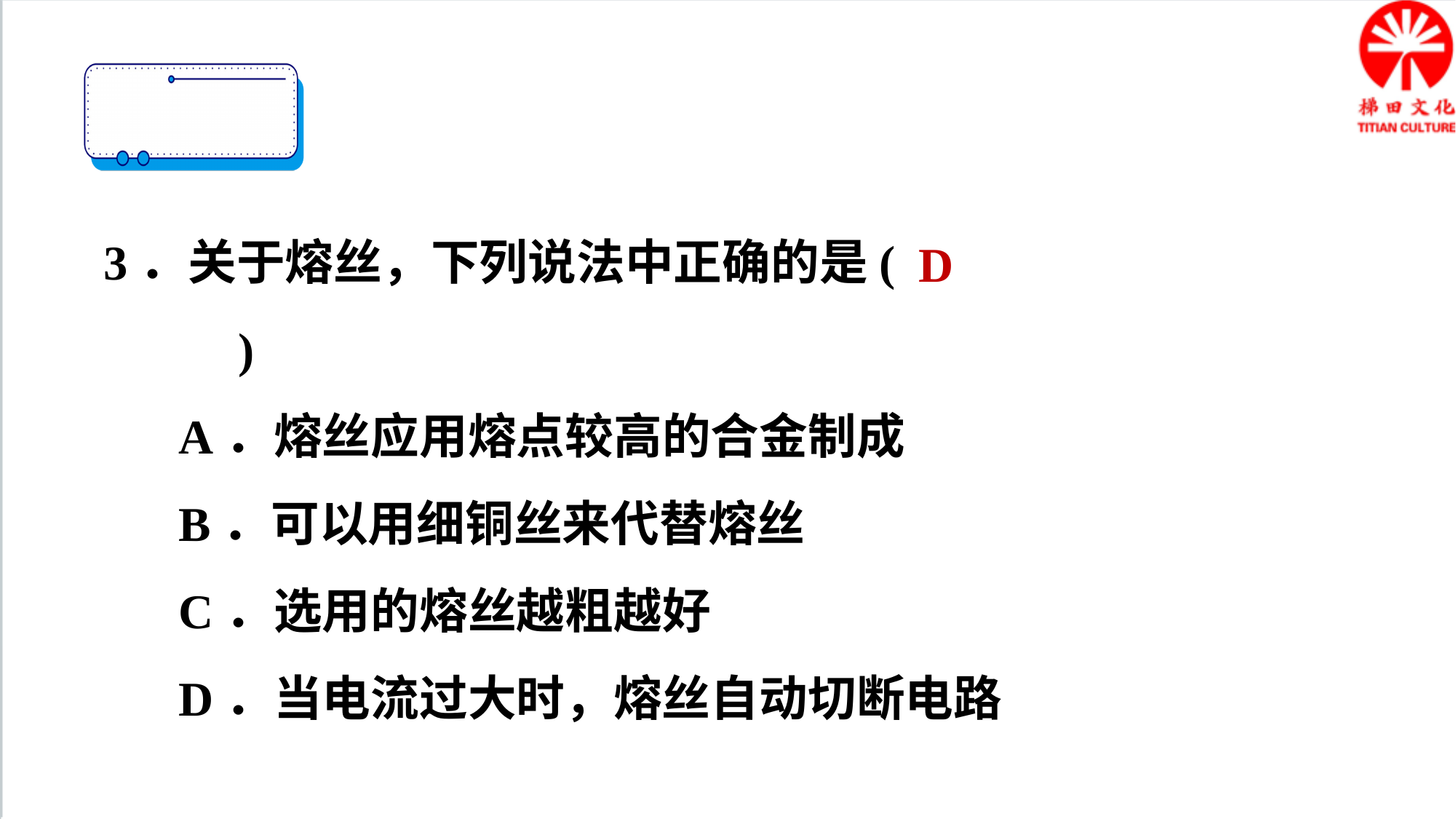

3．关于熔丝，下列说法中正确的是(　　)
A．熔丝应用熔点较高的合金制成
B．可以用细铜丝来代替熔丝
C．选用的熔丝越粗越好
D．当电流过大时，熔丝自动切断电路
D